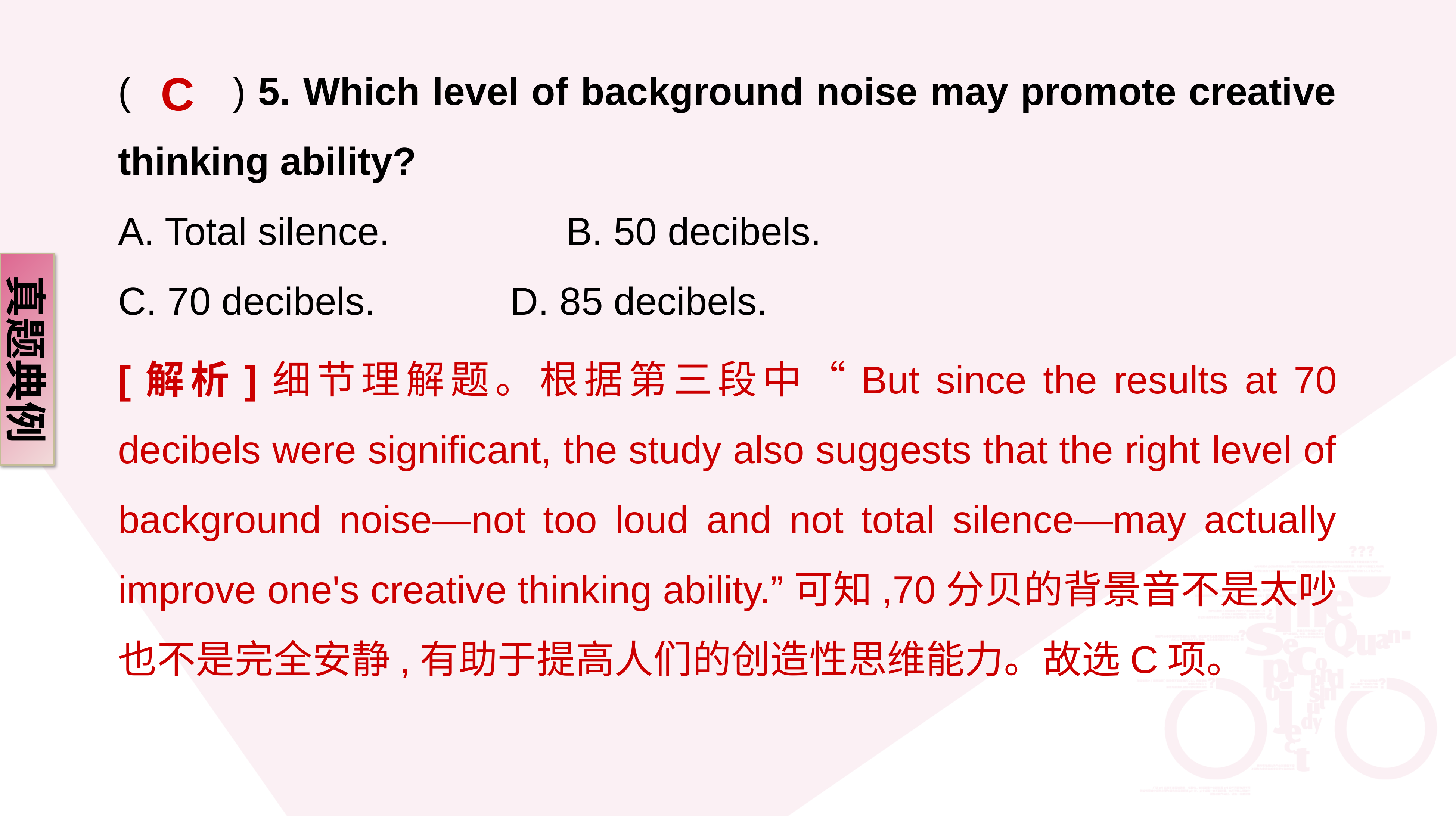

C
(　　) 5. Which level of background noise may promote creative thinking ability?
A. Total silence. 			B. 50 decibels.
C. 70 decibels. 			D. 85 decibels.
真题典例
[解析]细节理解题。根据第三段中“But since the results at 70 decibels were significant, the study also suggests that the right level of background noise—not too loud and not total silence—may actually improve one's creative thinking ability.”可知,70分贝的背景音不是太吵也不是完全安静,有助于提高人们的创造性思维能力。故选C项。